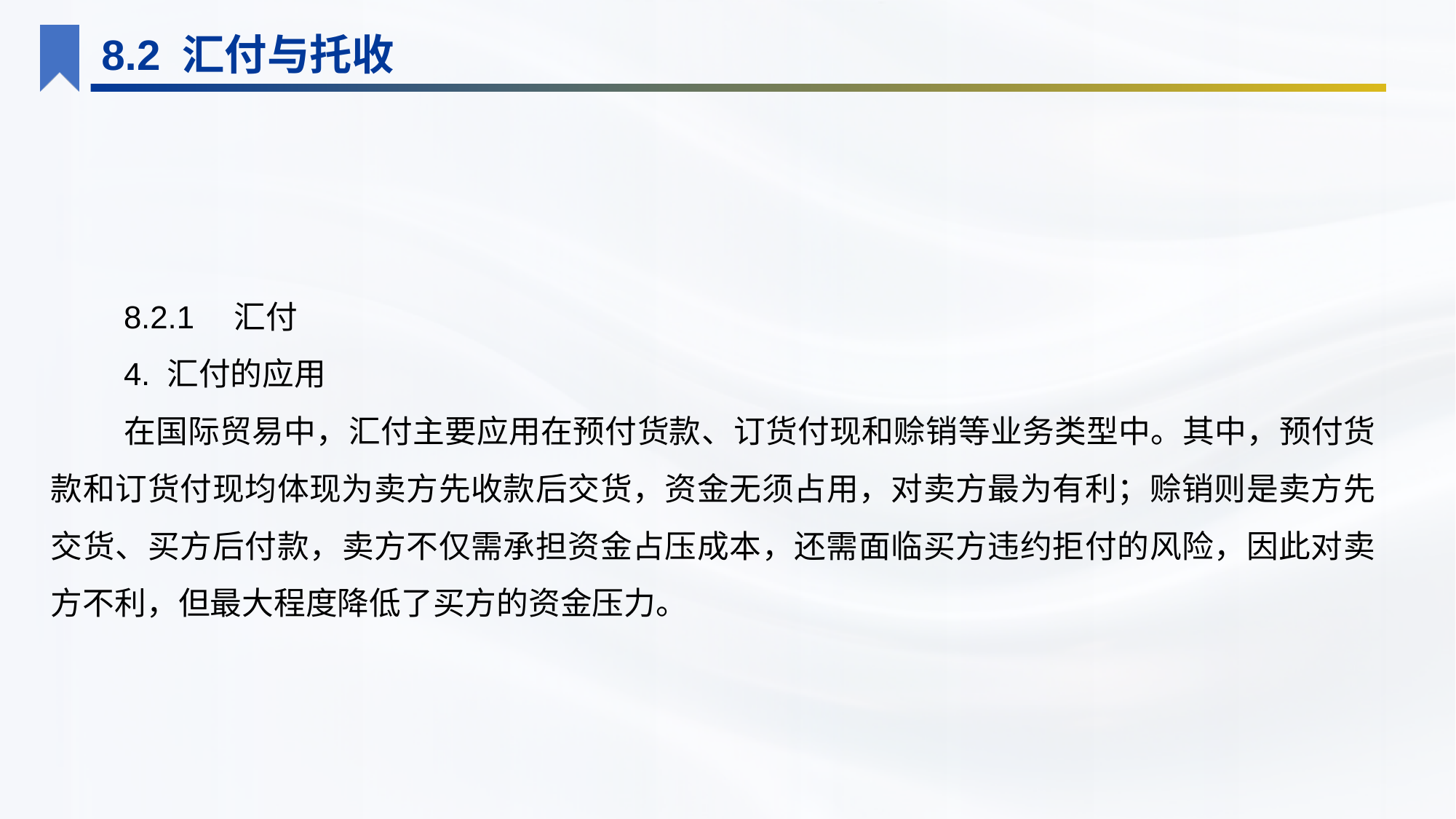

8.2 汇付与托收
8.2.1　汇付
4. 汇付的应用
在国际贸易中，汇付主要应用在预付货款、订货付现和赊销等业务类型中。其中，预付货款和订货付现均体现为卖方先收款后交货，资金无须占用，对卖方最为有利；赊销则是卖方先交货、买方后付款，卖方不仅需承担资金占压成本，还需面临买方违约拒付的风险，因此对卖方不利，但最大程度降低了买方的资金压力。